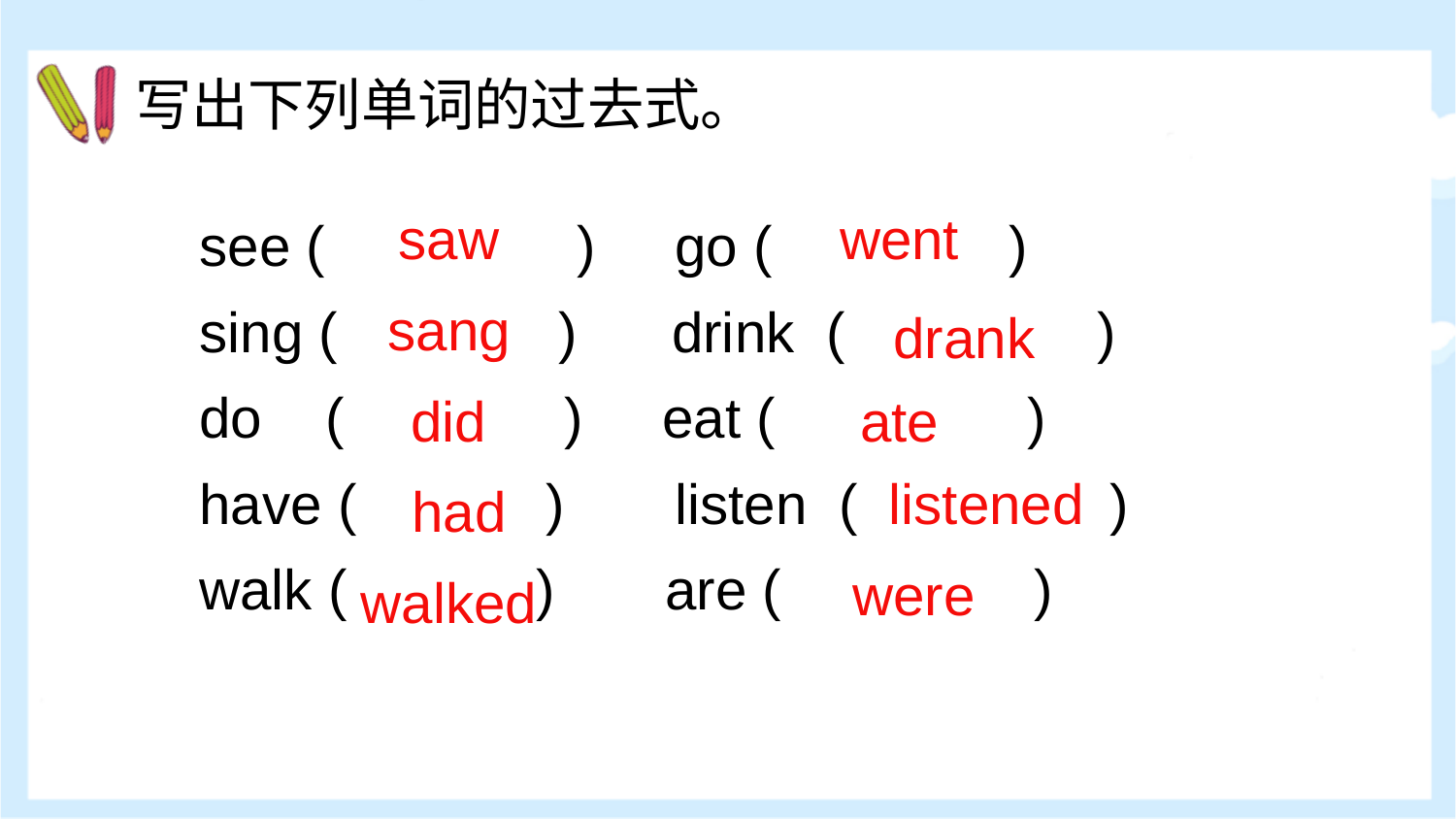

写出下列单词的过去式。

see (                )     go (               )
sing (              )      drink  (                )
do    (              )     eat (                )
have (            )       listen  (                )
walk (            )       are (                )
saw
went
sang
drank
did
ate
listened
had
were
walked